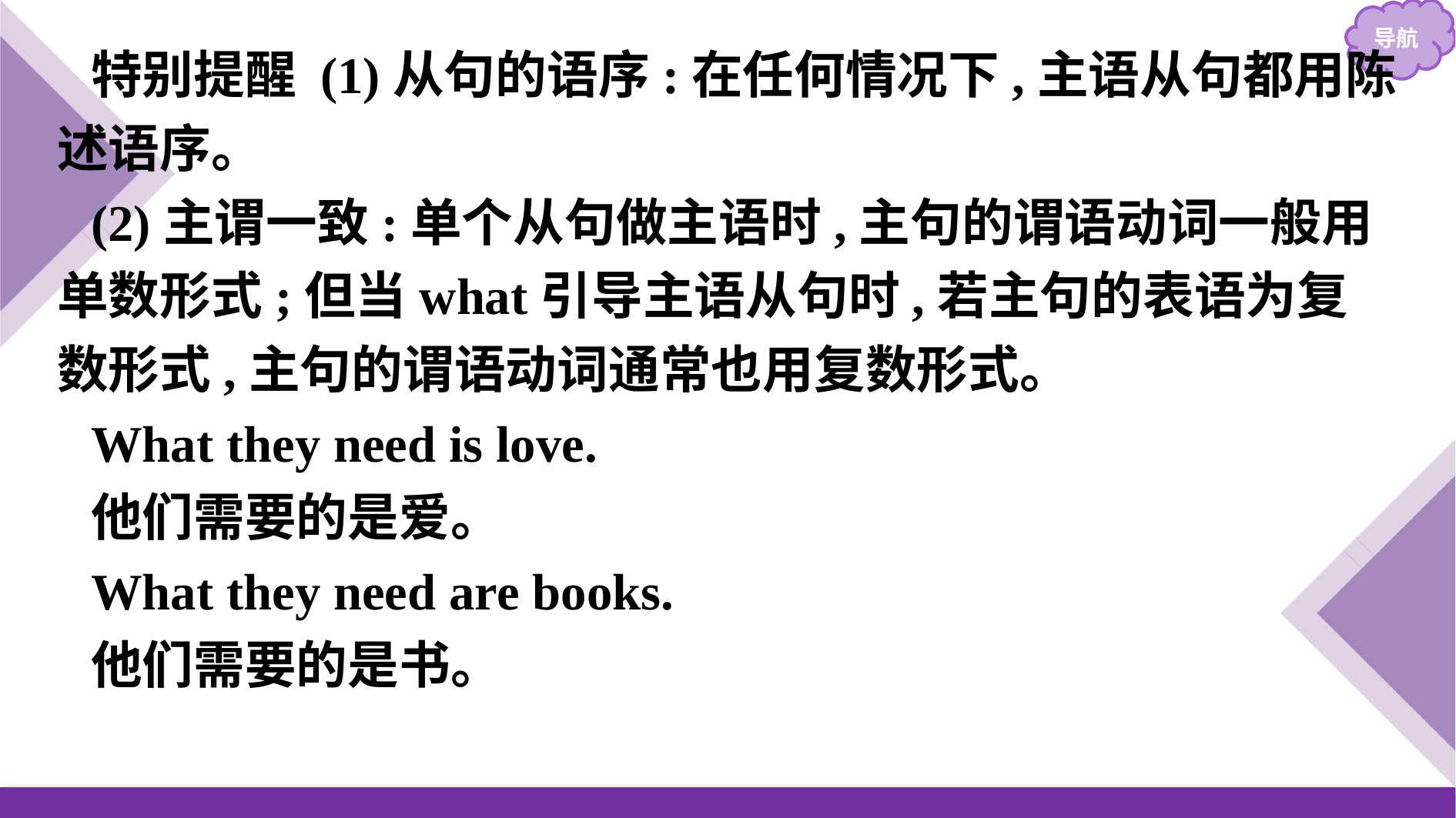

特别提醒 (1)从句的语序:在任何情况下,主语从句都用陈述语序。
(2)主谓一致:单个从句做主语时,主句的谓语动词一般用单数形式;但当what引导主语从句时,若主句的表语为复数形式,主句的谓语动词通常也用复数形式。
What they need is love.
他们需要的是爱。
What they need are books.
他们需要的是书。